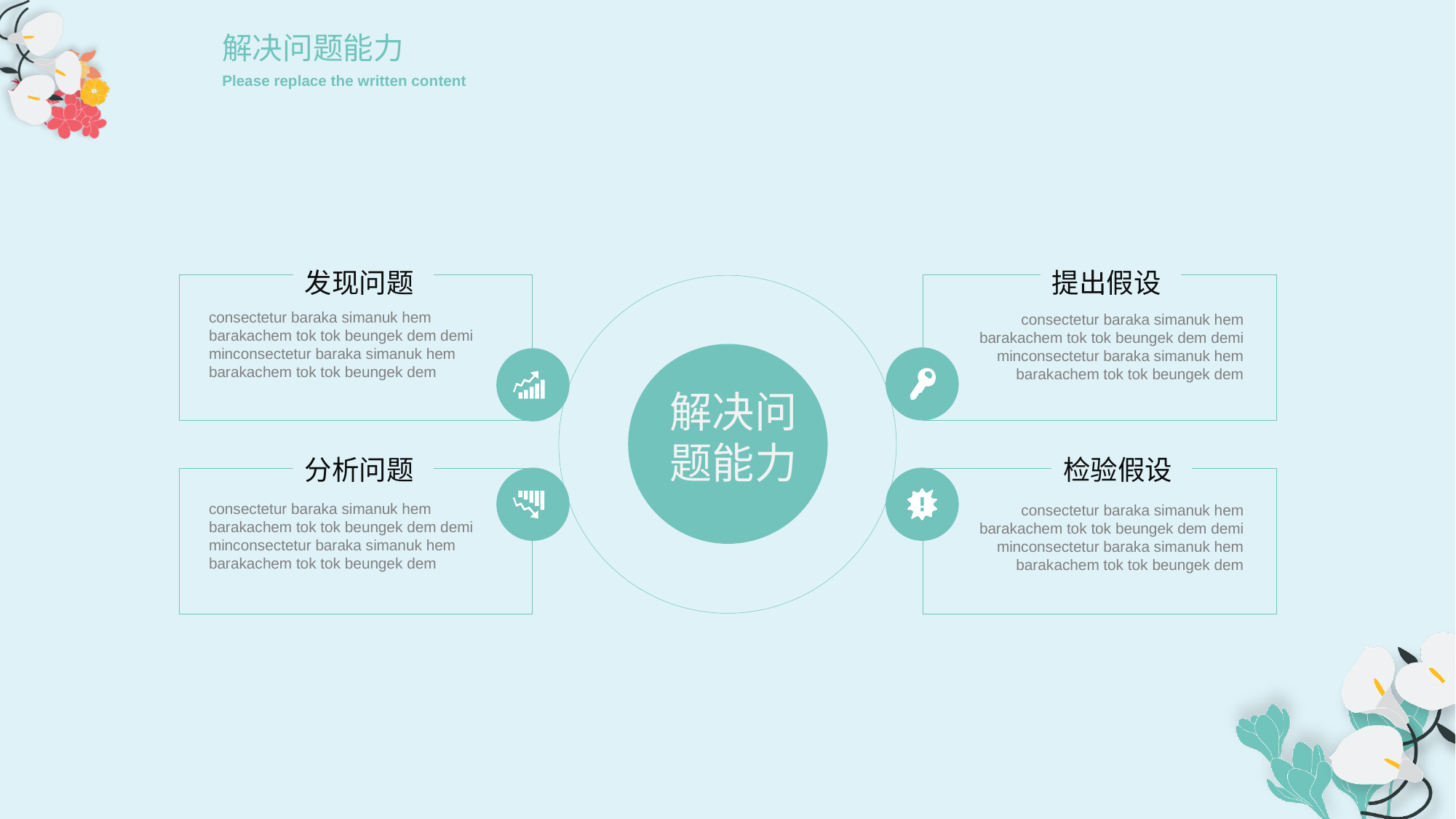

解决问题能力
Please replace the written content
发现问题

提出假设

consectetur baraka simanuk hem barakachem tok tok beungek dem demi minconsectetur baraka simanuk hem barakachem tok tok beungek dem
consectetur baraka simanuk hem barakachem tok tok beungek dem demi minconsectetur baraka simanuk hem barakachem tok tok beungek dem

解决问
题能力
分析问题

检验假设

consectetur baraka simanuk hem barakachem tok tok beungek dem demi minconsectetur baraka simanuk hem barakachem tok tok beungek dem
consectetur baraka simanuk hem barakachem tok tok beungek dem demi minconsectetur baraka simanuk hem barakachem tok tok beungek dem